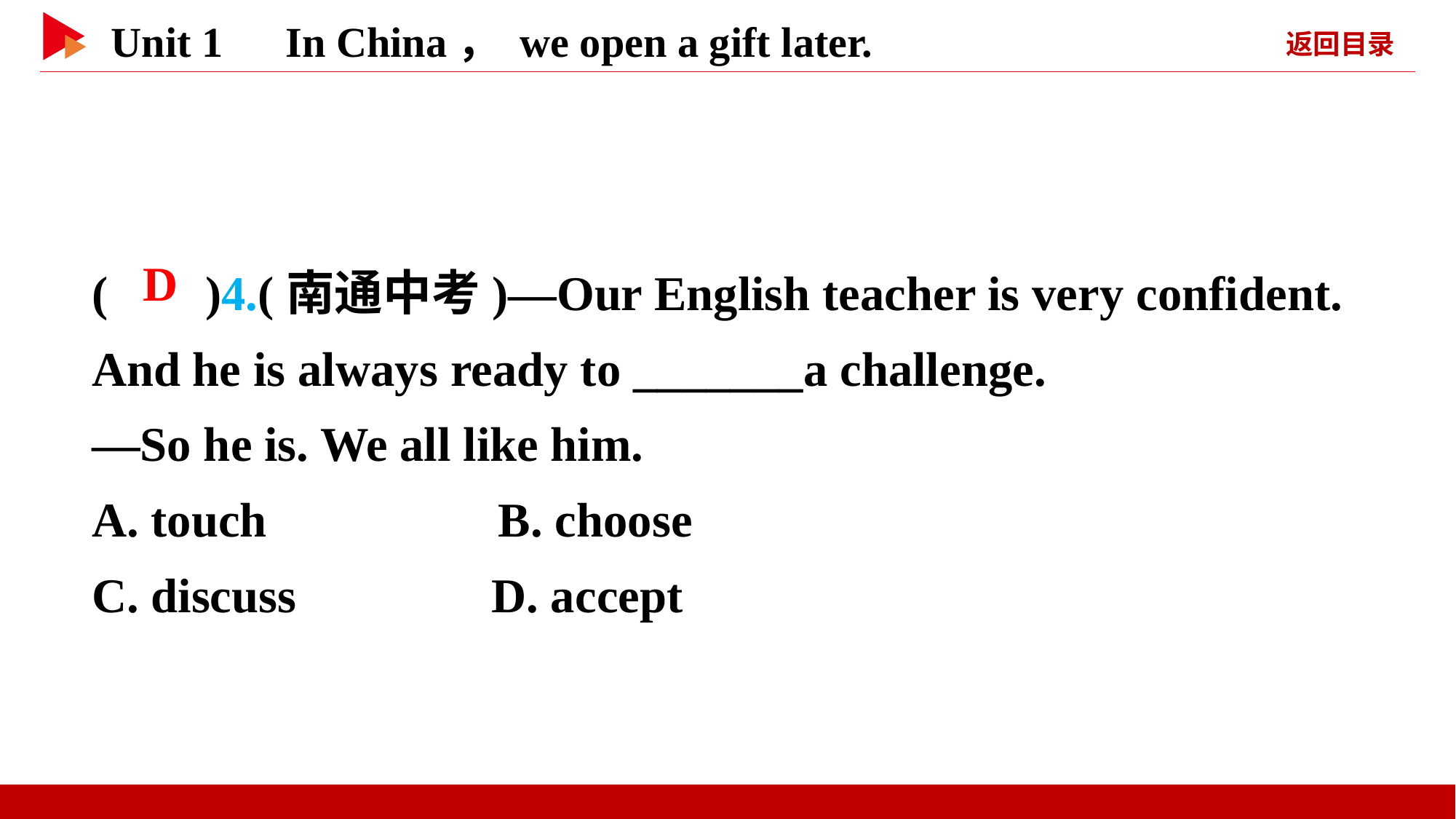

(        )4.(南通中考)—Our English teacher is very confident. And he is always ready to _______a challenge.
—So he is. We all like him.
A. touch                   B. choose
C. discuss                D. accept
   D